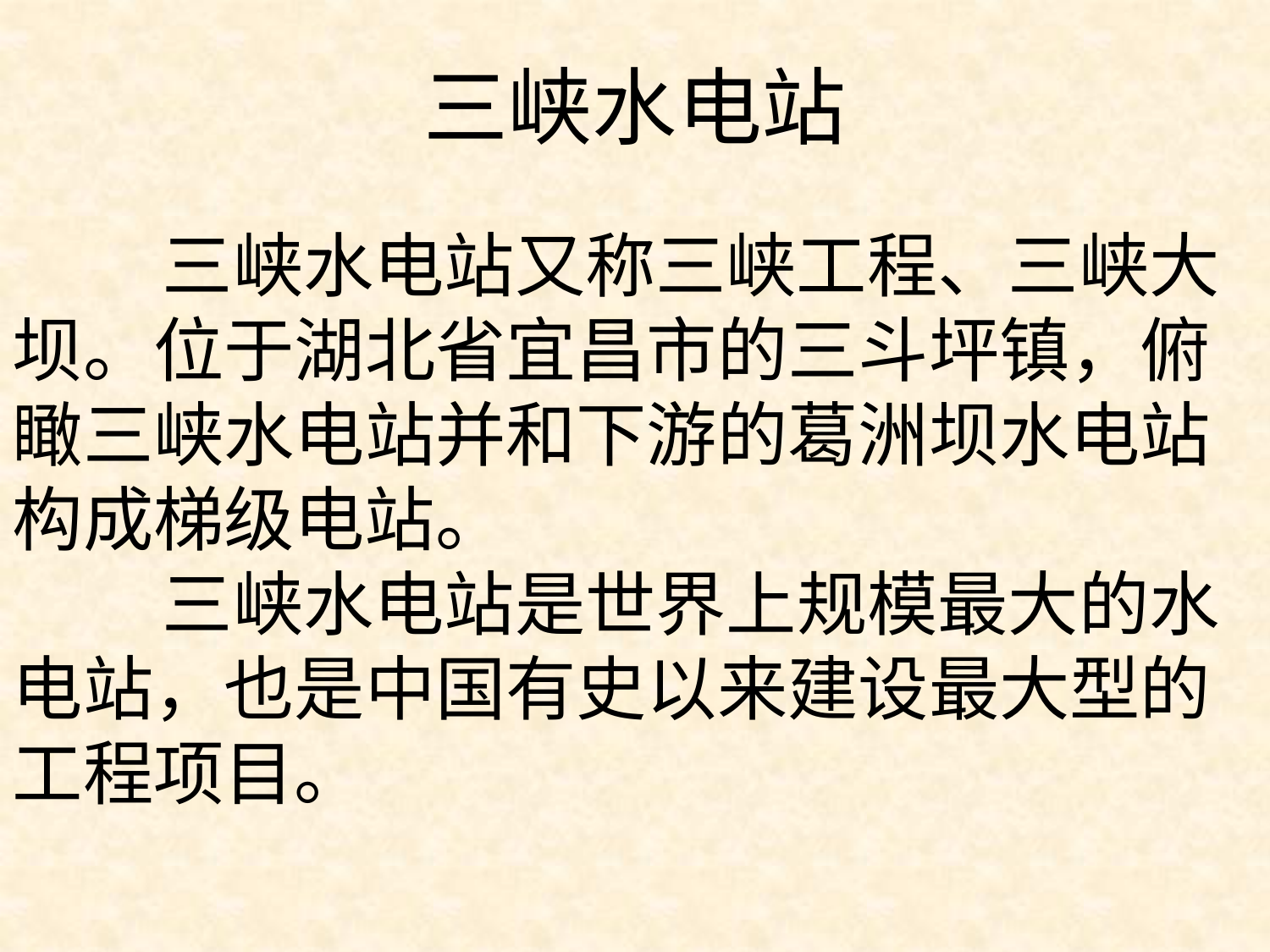

三峡水电站
三峡水电站又称三峡工程、三峡大坝。位于湖北省宜昌市的三斗坪镇，俯瞰三峡水电站并和下游的葛洲坝水电站构成梯级电站。
三峡水电站是世界上规模最大的水电站，也是中国有史以来建设最大型的工程项目。